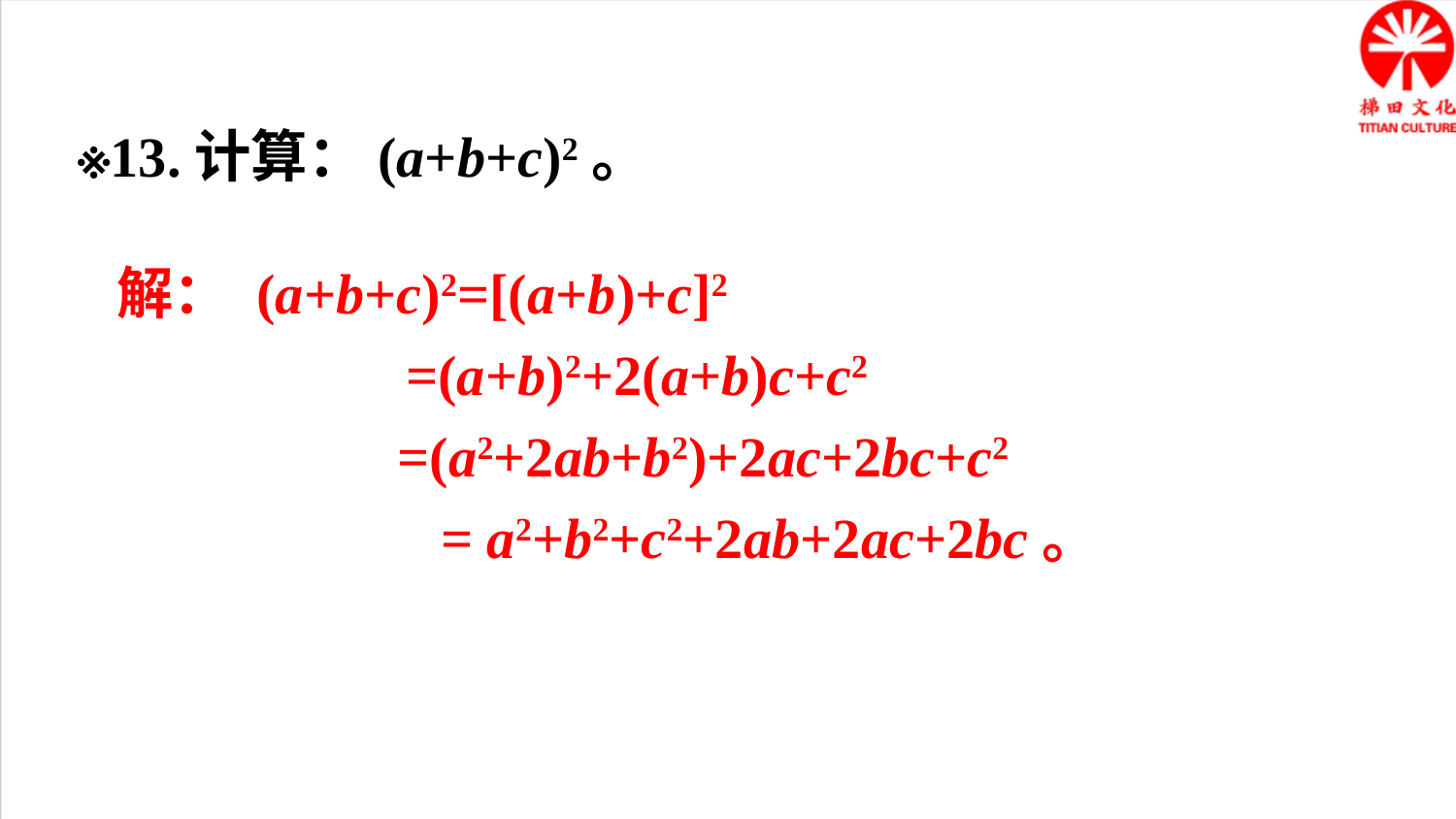

※13.计算：(a+b+c)2。
解： (a+b+c)2=[(a+b)+c]2
                                   =(a+b)2+2(a+b)c+c2
                                  =(a2+2ab+b2)+2ac+2bc+c2
                       = a2+b2+c2+2ab+2ac+2bc。